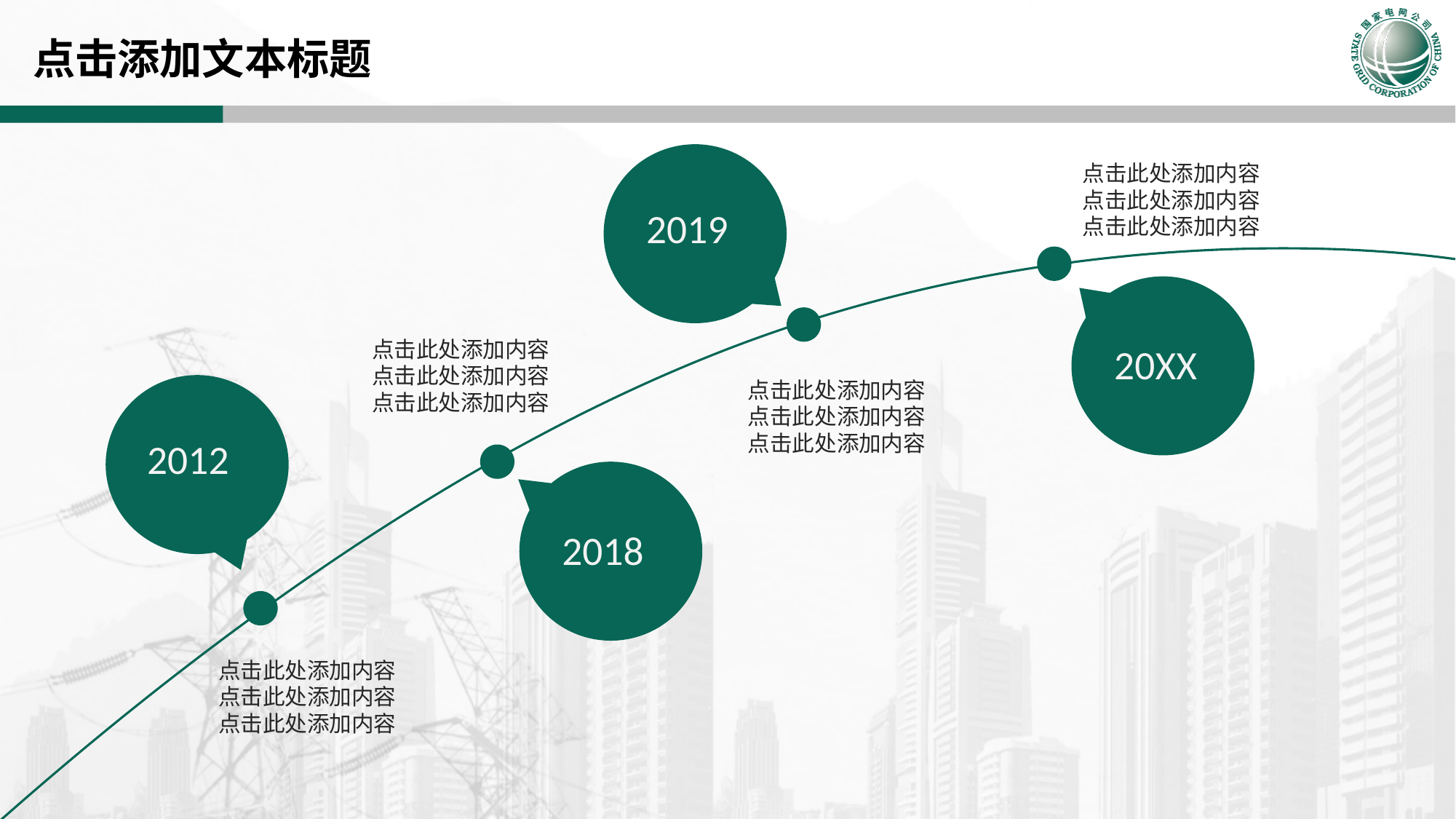

点击添加文本标题

2019
点击此处添加内容
点击此处添加内容
点击此处添加内容

20XX

点击此处添加内容
点击此处添加内容
点击此处添加内容
点击此处添加内容
点击此处添加内容
点击此处添加内容

2012

2018

点击此处添加内容
点击此处添加内容
点击此处添加内容